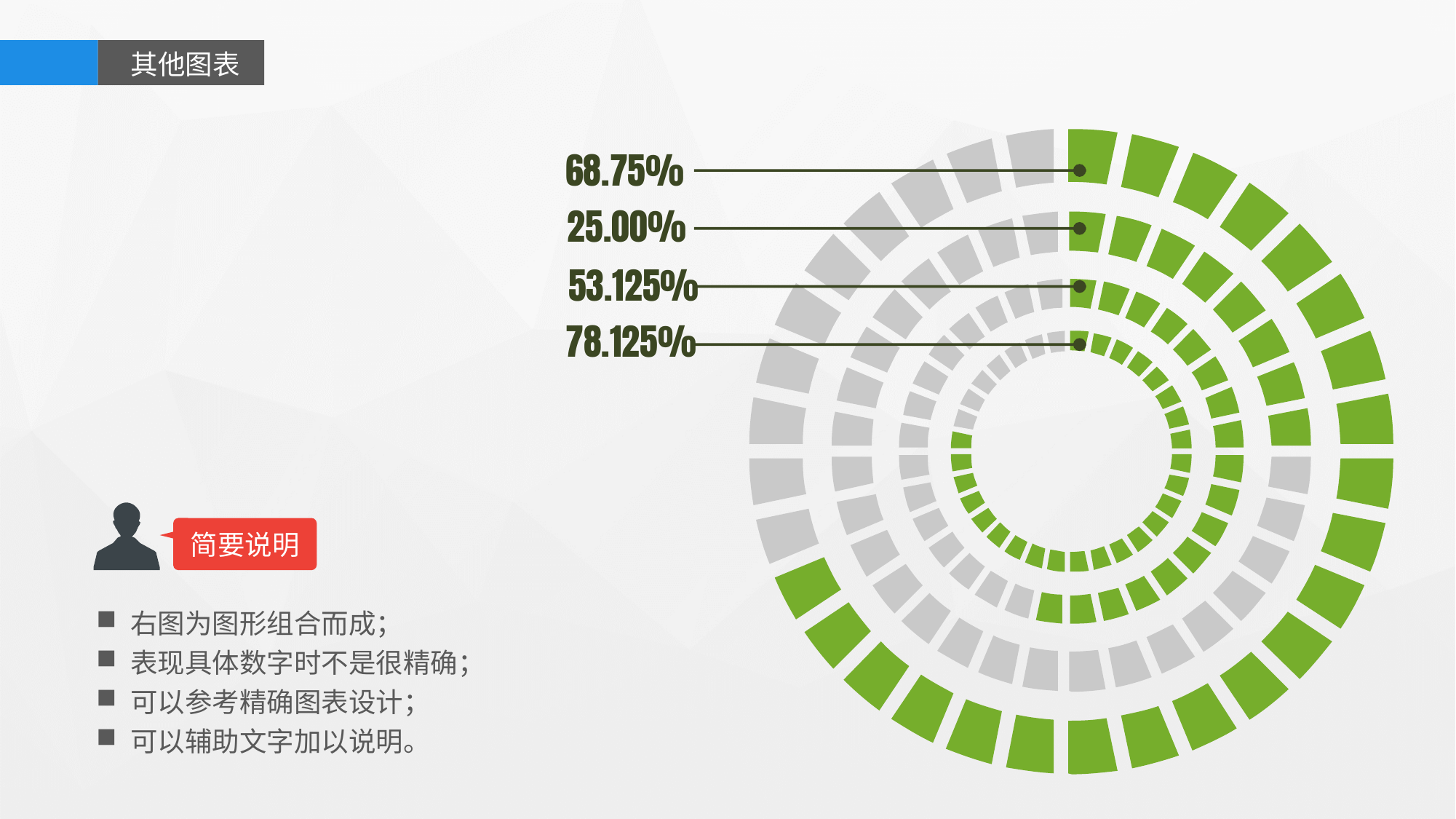

其他图表

68.75%

25.00%

53.125%

78.125%

简要说明

右图为图形组合而成；
表现具体数字时不是很精确；
可以参考精确图表设计；
可以辅助文字加以说明。